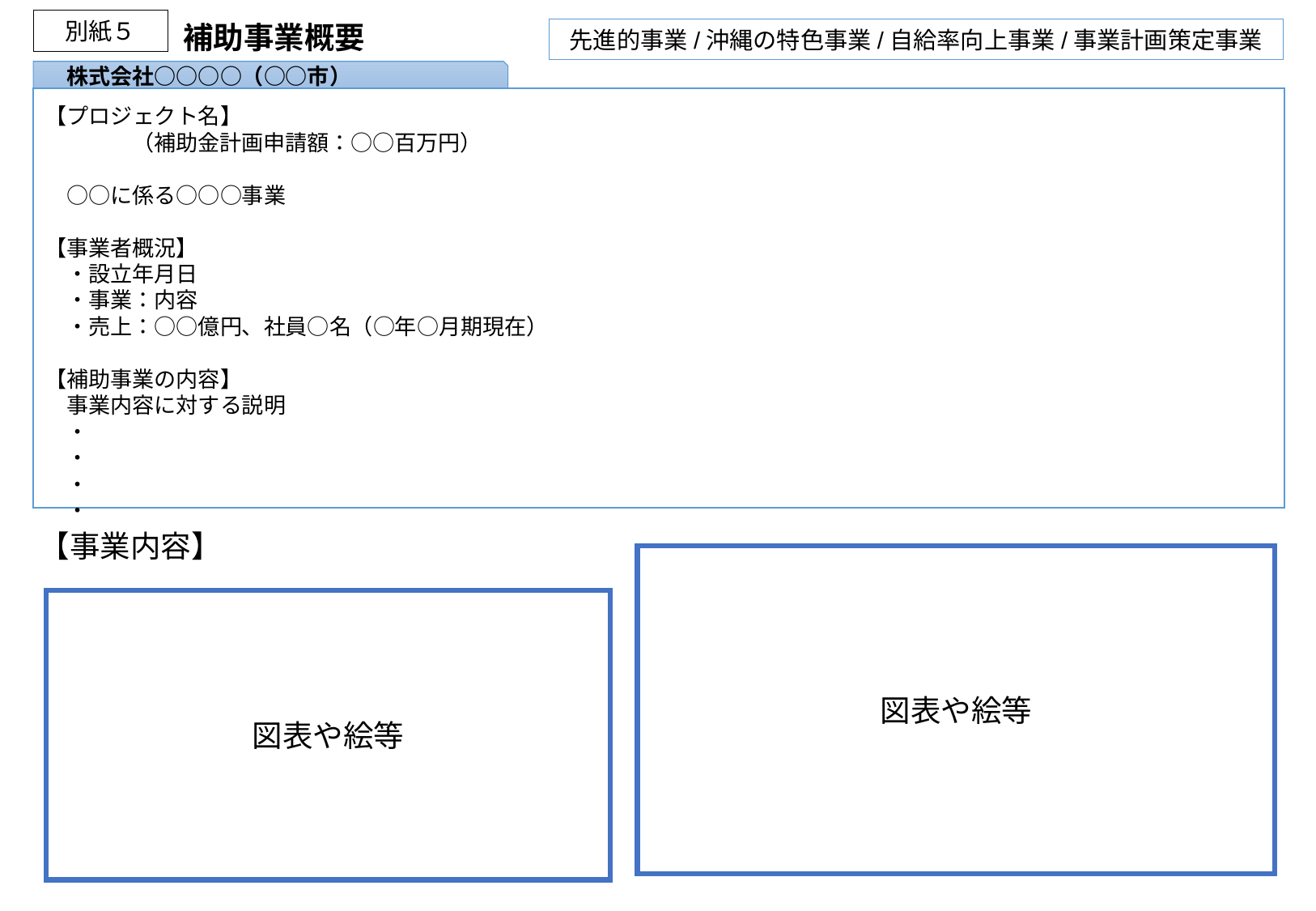

別紙５
補助事業概要
先進的事業/沖縄の特色事業/自給率向上事業/事業計画策定事業
　株式会社○○○○（○○市）
【プロジェクト名】　　　　　　　　　　　　　　　　　　　　　　　　　　　　　　　　　　　　　　　　　　　　　　　　　　　（補助金計画申請額：○○百万円）
　○○に係る○○○事業

【事業者概況】
　・設立年月日
　・事業：内容
　・売上：○○億円、社員○名（○年○月期現在）

【補助事業の内容】
　事業内容に対する説明
　・
　・
　・
　・
【事業内容】
図表や絵等
図表や絵等